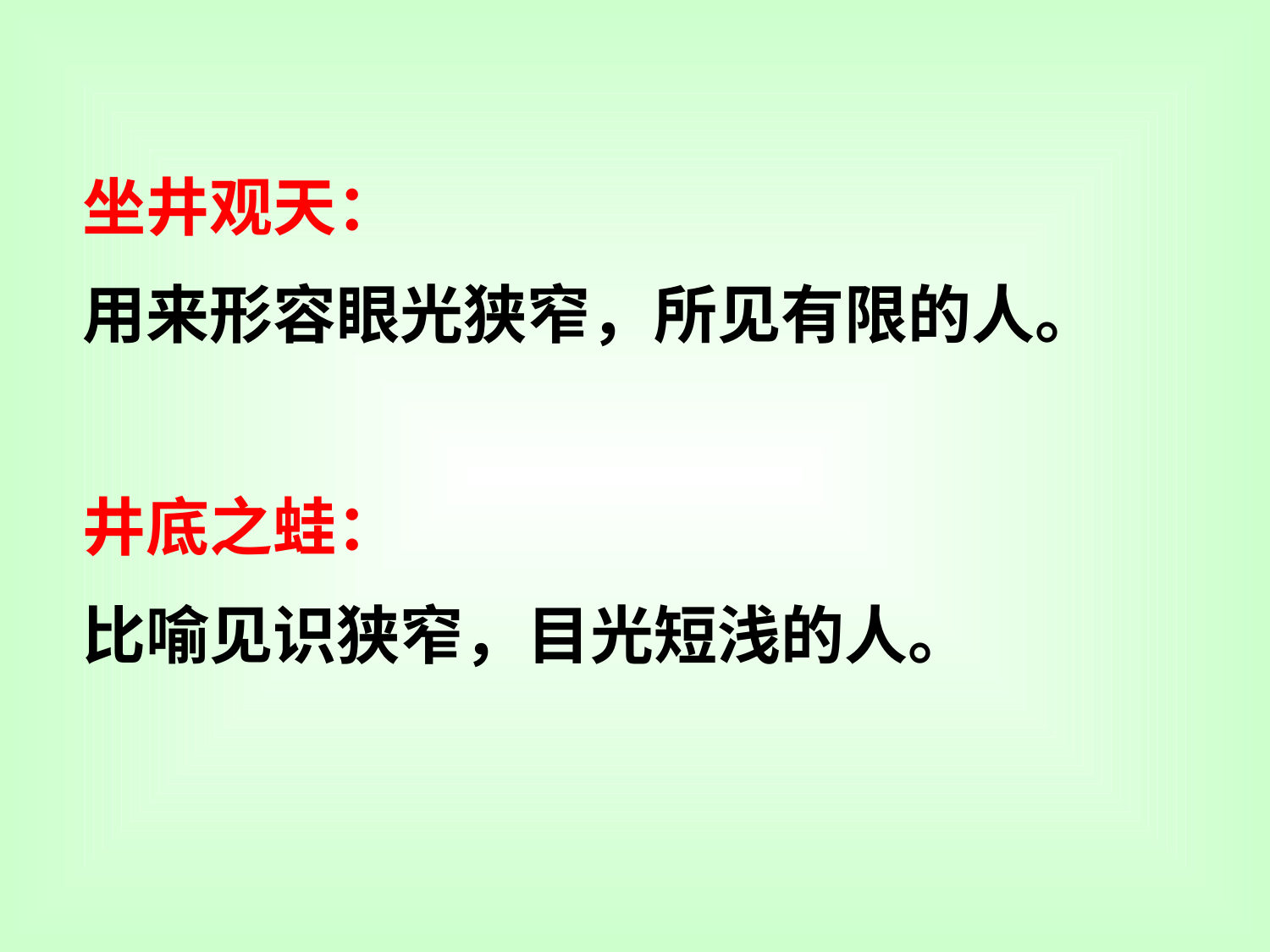

坐井观天：
用来形容眼光狭窄，所见有限的人。

井底之蛙：
比喻见识狭窄，目光短浅的人。